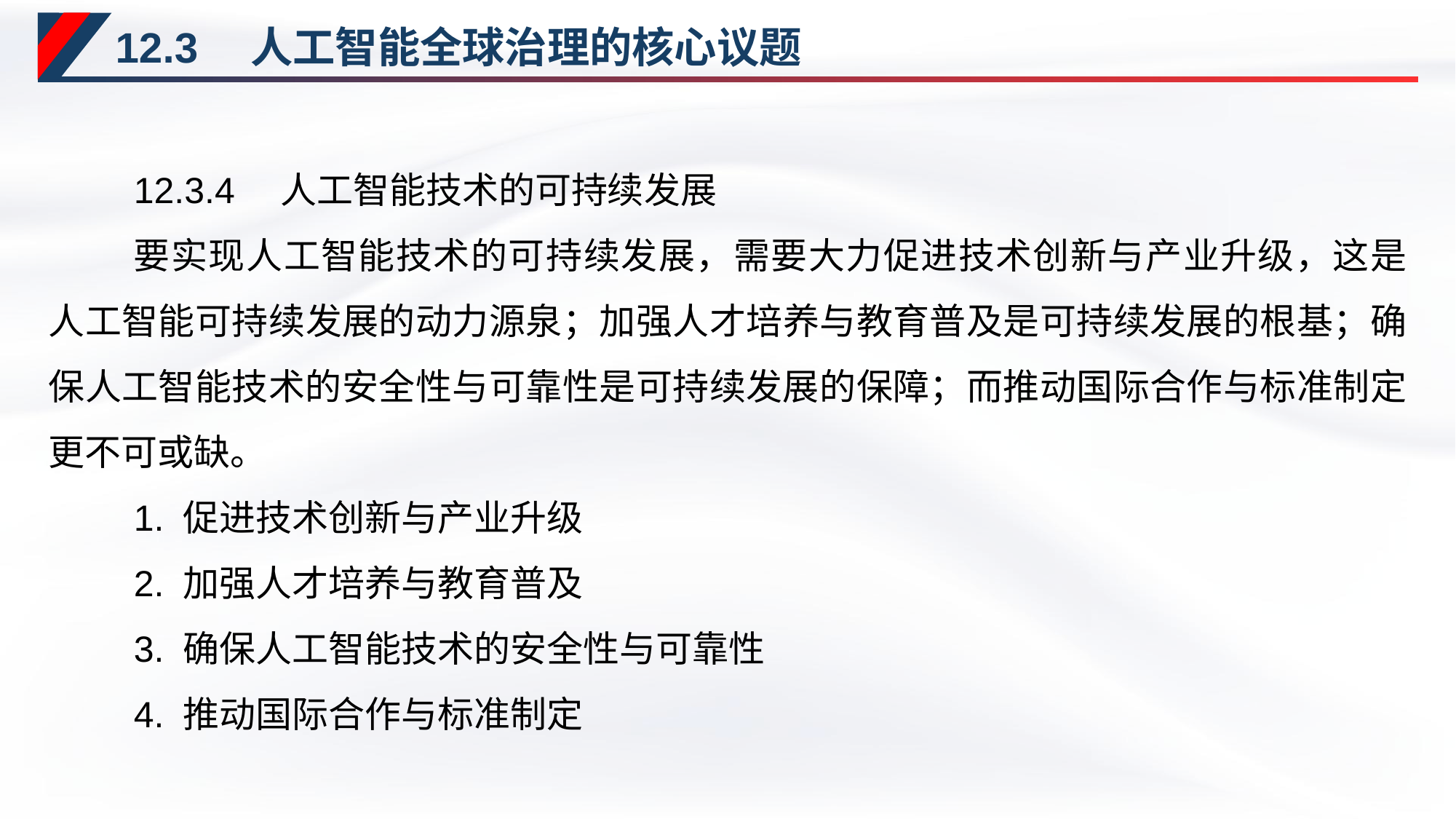

# 12.3　人工智能全球治理的核心议题
12.3.4　人工智能技术的可持续发展
要实现人工智能技术的可持续发展，需要大力促进技术创新与产业升级，这是人工智能可持续发展的动力源泉；加强人才培养与教育普及是可持续发展的根基；确保人工智能技术的安全性与可靠性是可持续发展的保障；而推动国际合作与标准制定更不可或缺。
1. 促进技术创新与产业升级
2. 加强人才培养与教育普及
3. 确保人工智能技术的安全性与可靠性
4. 推动国际合作与标准制定